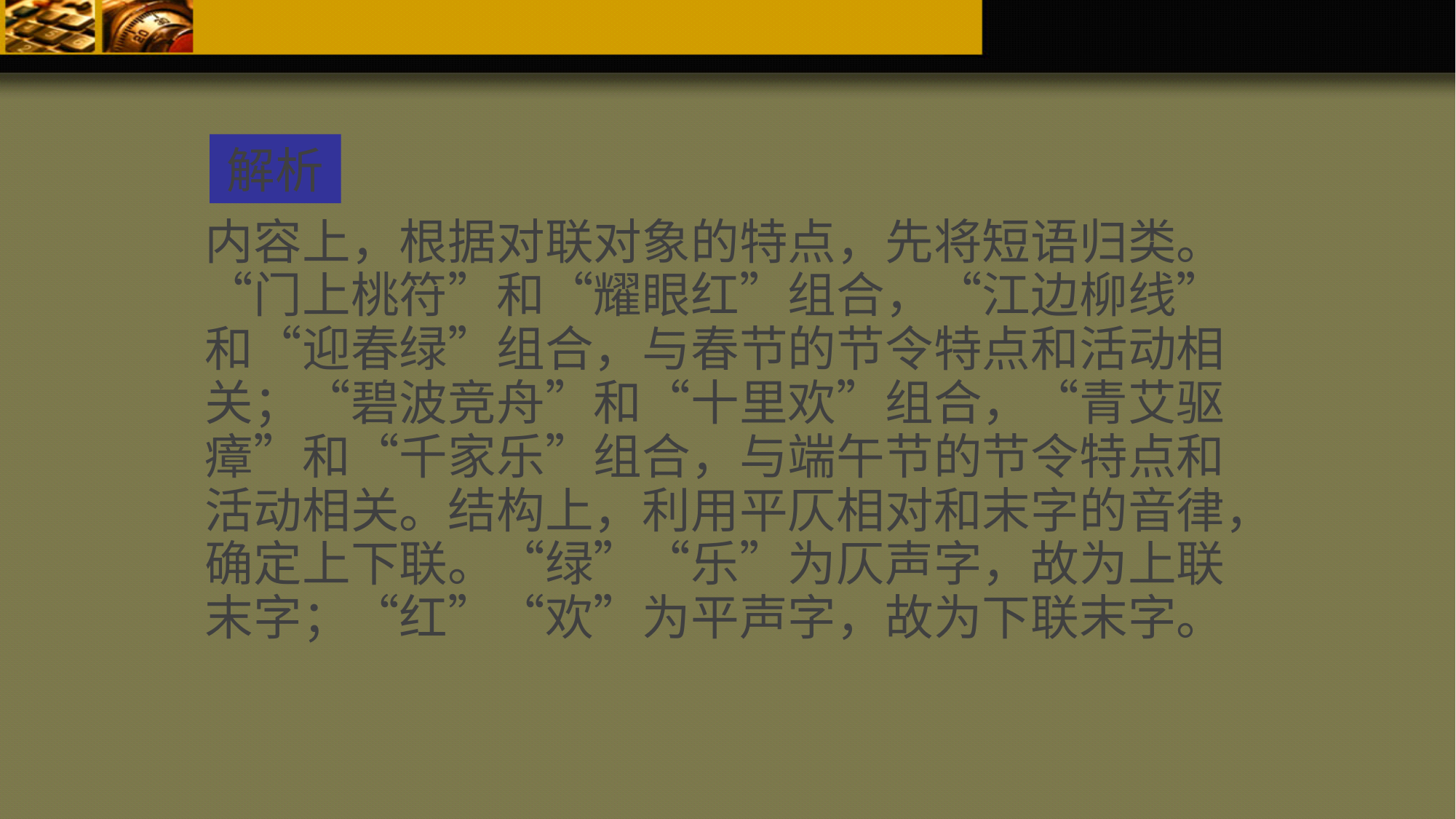

解析
内容上，根据对联对象的特点，先将短语归类。“门上桃符”和“耀眼红”组合，“江边柳线”和“迎春绿”组合，与春节的节令特点和活动相关；“碧波竞舟”和“十里欢”组合，“青艾驱瘴”和“千家乐”组合，与端午节的节令特点和活动相关。结构上，利用平仄相对和末字的音律，确定上下联。“绿”“乐”为仄声字，故为上联末字；“红”“欢”为平声字，故为下联末字。